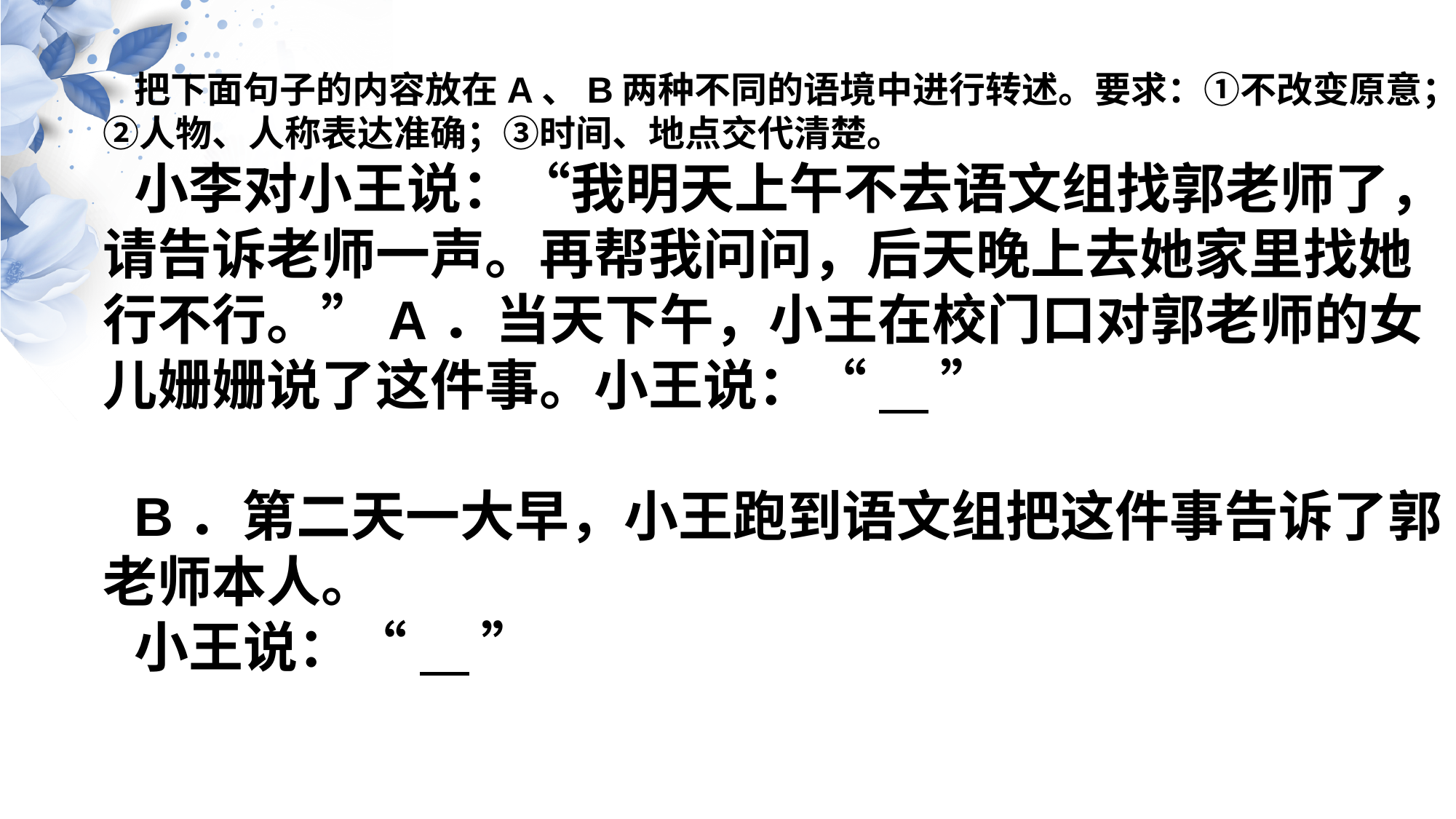

把下面句子的内容放在A、B两种不同的语境中进行转述。要求：①不改变原意；②人物、人称表达准确；③时间、地点交代清楚。
小李对小王说：“我明天上午不去语文组找郭老师了，请告诉老师一声。再帮我问问，后天晚上去她家里找她行不行。”A．当天下午，小王在校门口对郭老师的女儿姗姗说了这件事。小王说：“      ”

B．第二天一大早，小王跑到语文组把这件事告诉了郭老师本人。
小王说：“      ”